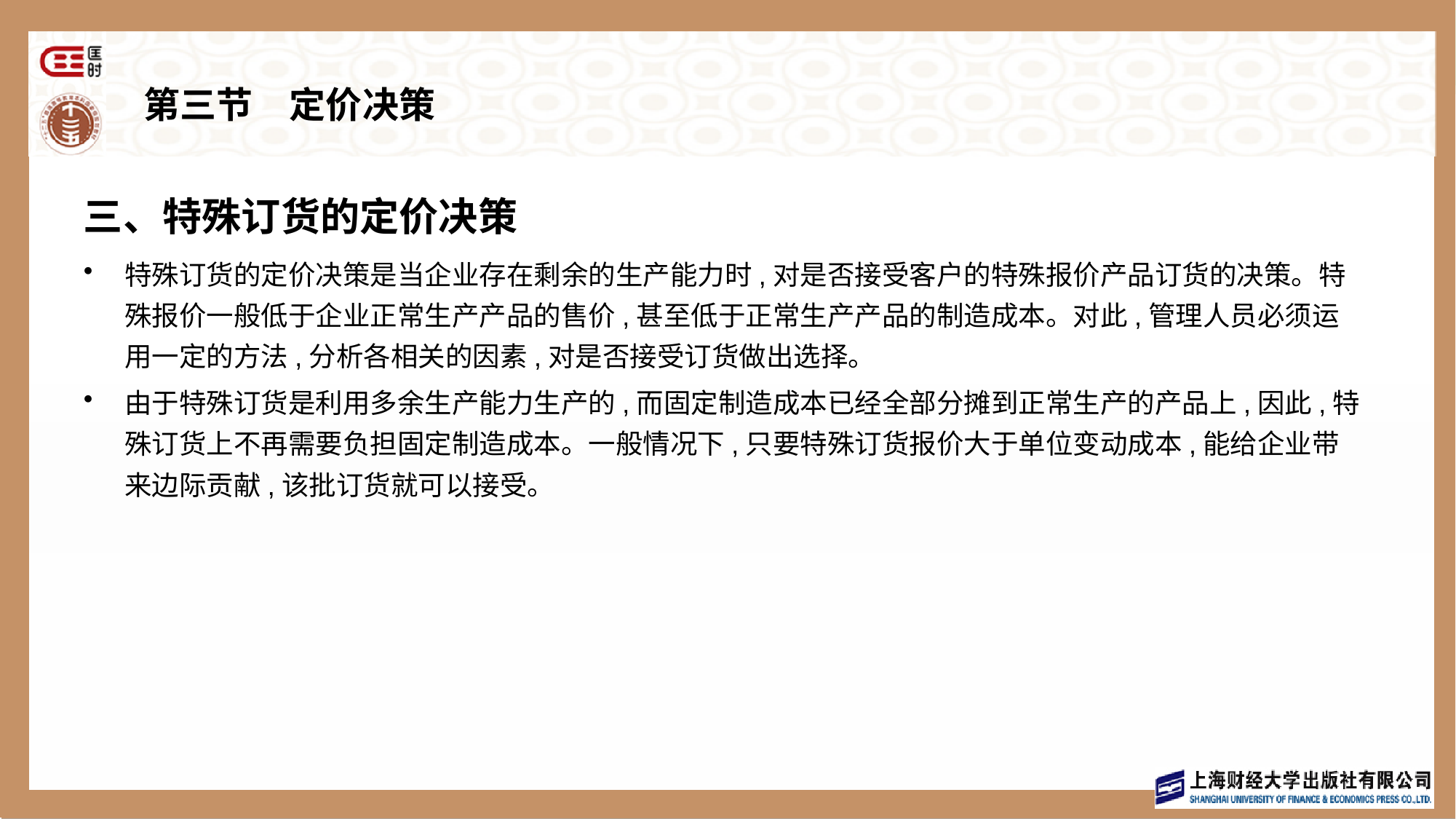

# 第三节　定价决策
三、特殊订货的定价决策
特殊订货的定价决策是当企业存在剩余的生产能力时,对是否接受客户的特殊报价产品订货的决策。特殊报价一般低于企业正常生产产品的售价,甚至低于正常生产产品的制造成本。对此,管理人员必须运用一定的方法,分析各相关的因素,对是否接受订货做出选择。
由于特殊订货是利用多余生产能力生产的,而固定制造成本已经全部分摊到正常生产的产品上,因此,特殊订货上不再需要负担固定制造成本。一般情况下,只要特殊订货报价大于单位变动成本,能给企业带来边际贡献,该批订货就可以接受。